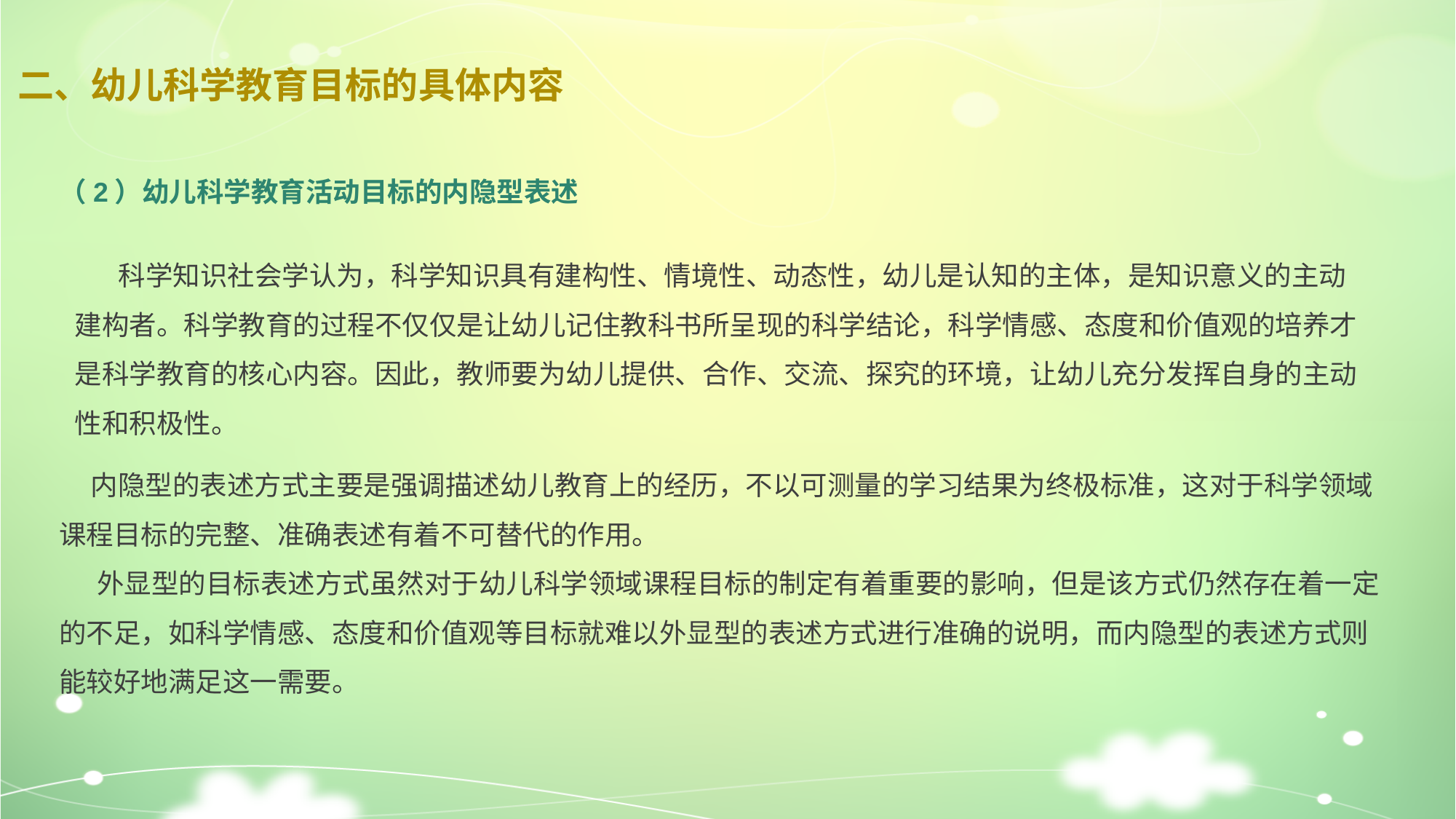

# 二、幼儿科学教育目标的具体内容
（2）幼儿科学教育活动目标的内隐型表述
      科学知识社会学认为，科学知识具有建构性、情境性、动态性，幼儿是认知的主体，是知识意义的主动建构者。科学教育的过程不仅仅是让幼儿记住教科书所呈现的科学结论，科学情感、态度和价值观的培养才是科学教育的核心内容。因此，教师要为幼儿提供、合作、交流、探究的环境，让幼儿充分发挥自身的主动性和积极性。
    内隐型的表述方式主要是强调描述幼儿教育上的经历，不以可测量的学习结果为终极标准，这对于科学领域课程目标的完整、准确表述有着不可替代的作用。
     外显型的目标表述方式虽然对于幼儿科学领域课程目标的制定有着重要的影响，但是该方式仍然存在着一定的不足，如科学情感、态度和价值观等目标就难以外显型的表述方式进行准确的说明，而内隐型的表述方式则能较好地满足这一需要。